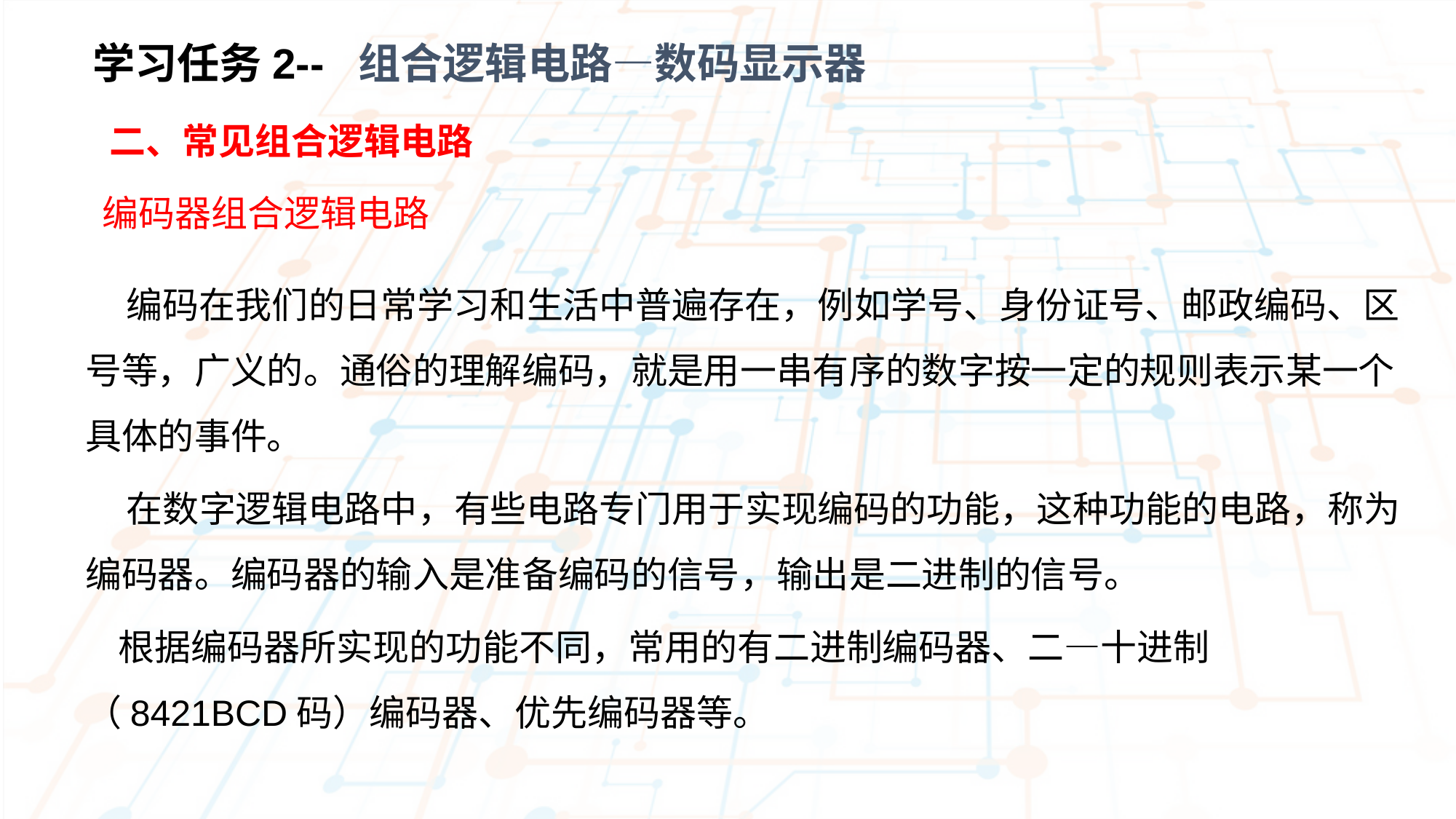

学习任务2--  组合逻辑电路—数码显示器
 二、常见组合逻辑电路

编码器组合逻辑电路
    编码在我们的日常学习和生活中普遍存在，例如学号、身份证号、邮政编码、区号等，广义的。通俗的理解编码，就是用一串有序的数字按一定的规则表示某一个具体的事件。
    在数字逻辑电路中，有些电路专门用于实现编码的功能，这种功能的电路，称为编码器。编码器的输入是准备编码的信号，输出是二进制的信号。
   根据编码器所实现的功能不同，常用的有二进制编码器、二—十进制（8421BCD码）编码器、优先编码器等。